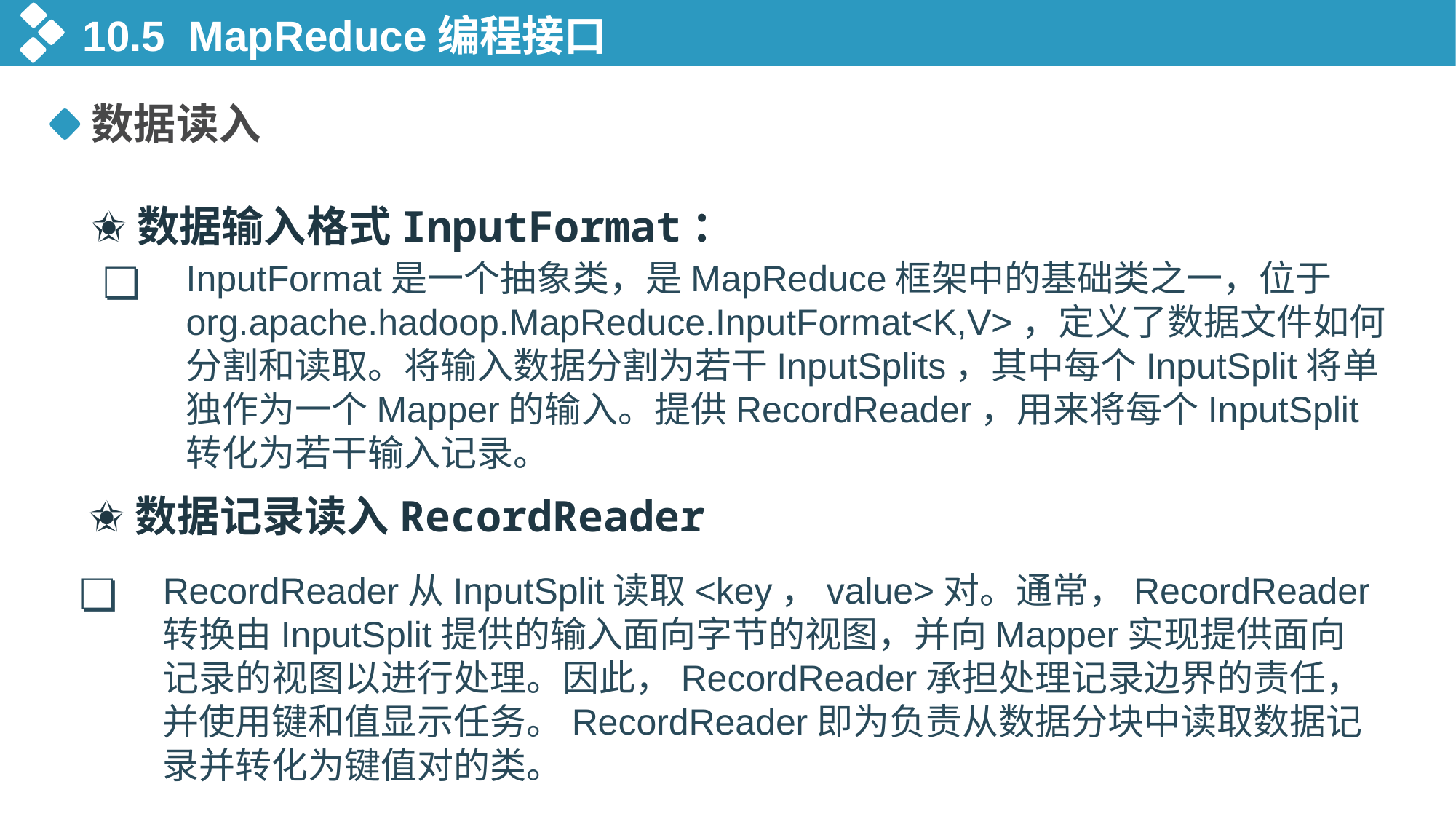

10.5  MapReduce编程接口
数据读入

✬数据输入格式InputFormat：
❏
InputFormat是一个抽象类，是MapReduce框架中的基础类之一，位于org.apache.hadoop.MapReduce.InputFormat<K,V>，定义了数据文件如何分割和读取。将输入数据分割为若干InputSplits，其中每个InputSplit将单独作为一个Mapper的输入。提供RecordReader，用来将每个InputSplit转化为若干输入记录。
✬数据记录读入RecordReader
❏
RecordReader从InputSplit读取<key，value>对。通常，RecordReader转换由InputSplit提供的输入面向字节的视图，并向Mapper实现提供面向记录的视图以进行处理。因此，RecordReader承担处理记录边界的责任，并使用键和值显示任务。RecordReader即为负责从数据分块中读取数据记录并转化为键值对的类。